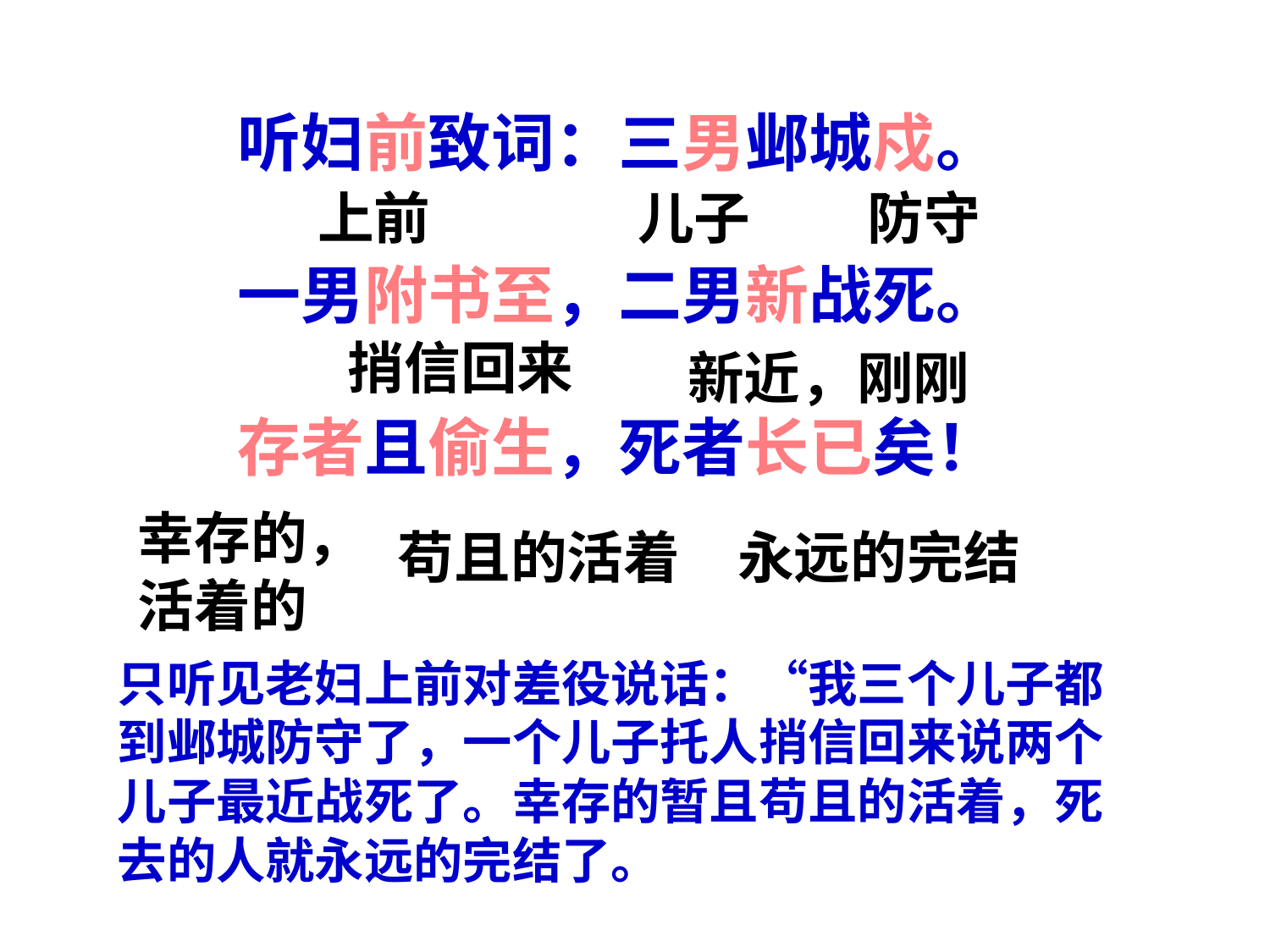

听妇前致词：三男邺城戍。

一男附书至，二男新战死。

存者且偷生，死者长已矣！
上前
儿子
防守
捎信回来
新近，刚刚
幸存的，活着的
苟且的活着
永远的完结
只听见老妇上前对差役说话：“我三个儿子都到邺城防守了，一个儿子托人捎信回来说两个儿子最近战死了。幸存的暂且苟且的活着，死去的人就永远的完结了。